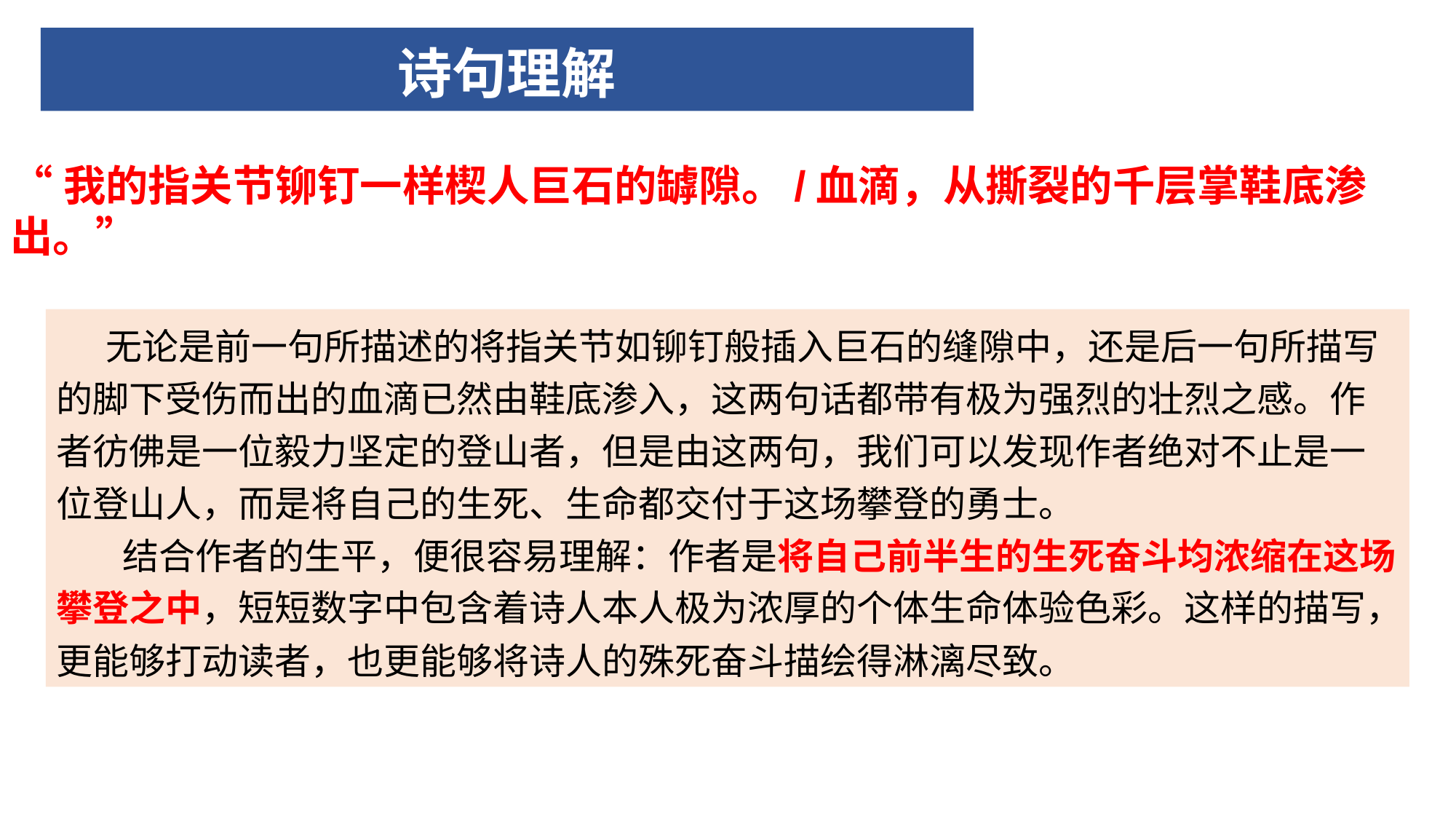

# 诗句理解
“我的指关节铆钉一样楔人巨石的罅隙。/血滴，从撕裂的千层掌鞋底渗出。”
     无论是前一句所描述的将指关节如铆钉般插入巨石的缝隙中，还是后一句所描写的脚下受伤而出的血滴已然由鞋底渗入，这两句话都带有极为强烈的壮烈之感。作者彷佛是一位毅力坚定的登山者，但是由这两句，我们可以发现作者绝对不止是一位登山人，而是将自己的生死、生命都交付于这场攀登的勇士。
       结合作者的生平，便很容易理解：作者是将自己前半生的生死奋斗均浓缩在这场攀登之中，短短数字中包含着诗人本人极为浓厚的个体生命体验色彩。这样的描写，更能够打动读者，也更能够将诗人的殊死奋斗描绘得淋漓尽致。